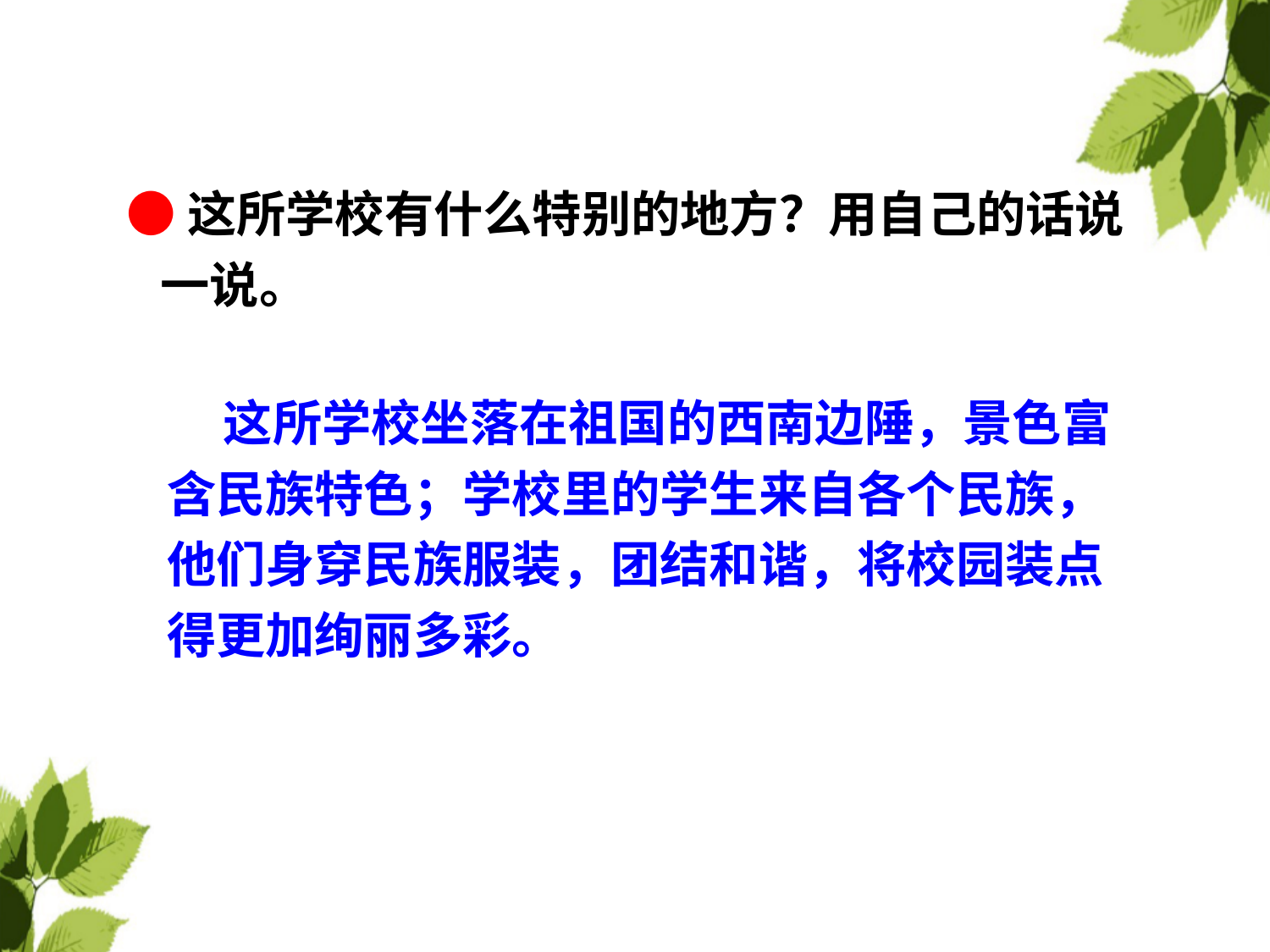

●这所学校有什么特别的地方？用自己的话说
  一说。
    这所学校坐落在祖国的西南边陲，景色富含民族特色；学校里的学生来自各个民族，他们身穿民族服装，团结和谐，将校园装点得更加绚丽多彩。